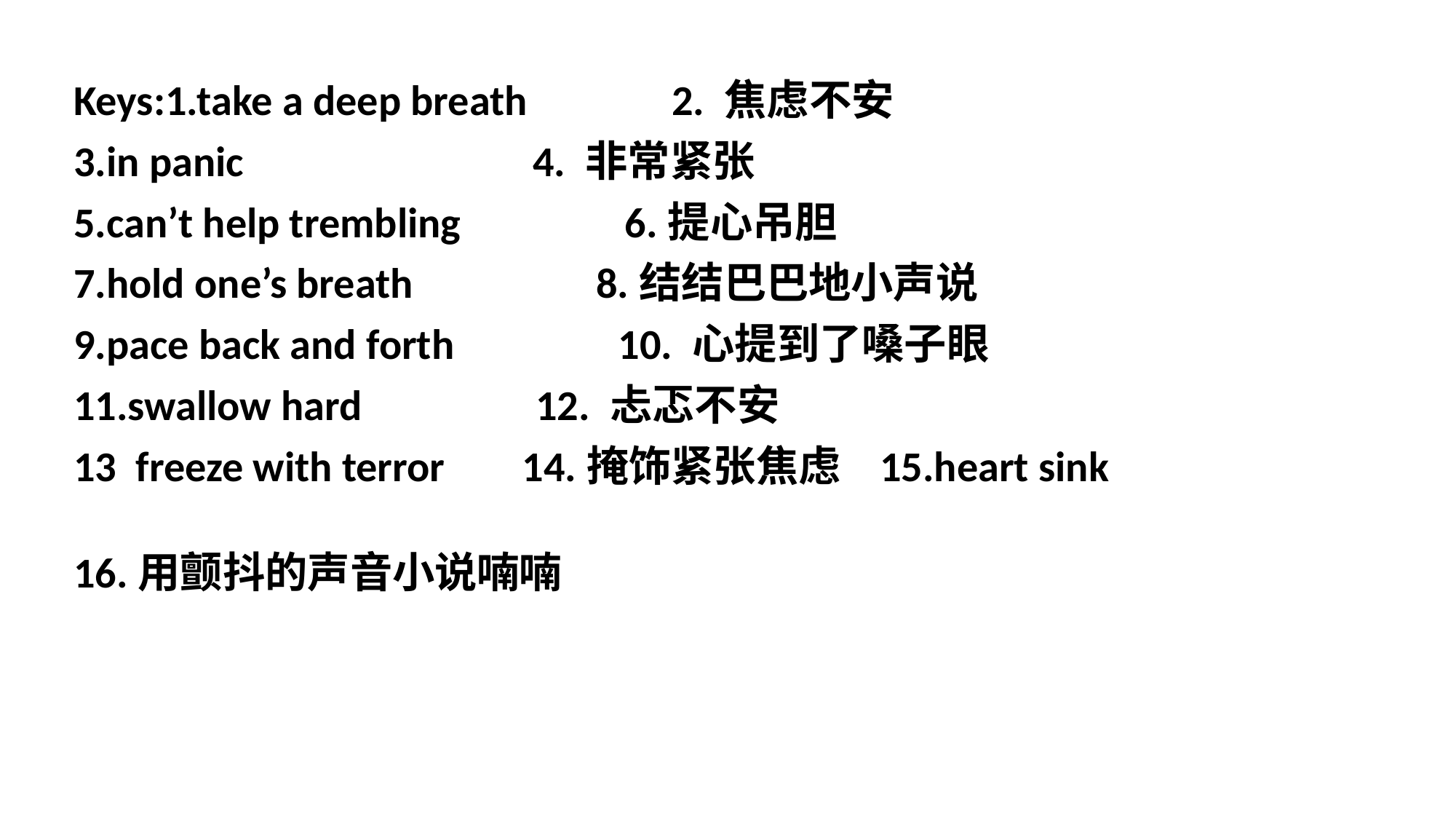

Keys:1.take a deep breath               2. 焦虑不安
3.in panic                              4. 非常紧张
5.can’t help trembling                 6.提心吊胆
7.hold one’s breath                   8.结结巴巴地小声说
9.pace back and forth                 10. 心提到了嗓子眼
11.swallow hard                  12. 忐忑不安
13  freeze with terror        14.掩饰紧张焦虑   15.heart sink
16.用颤抖的声音小说喃喃